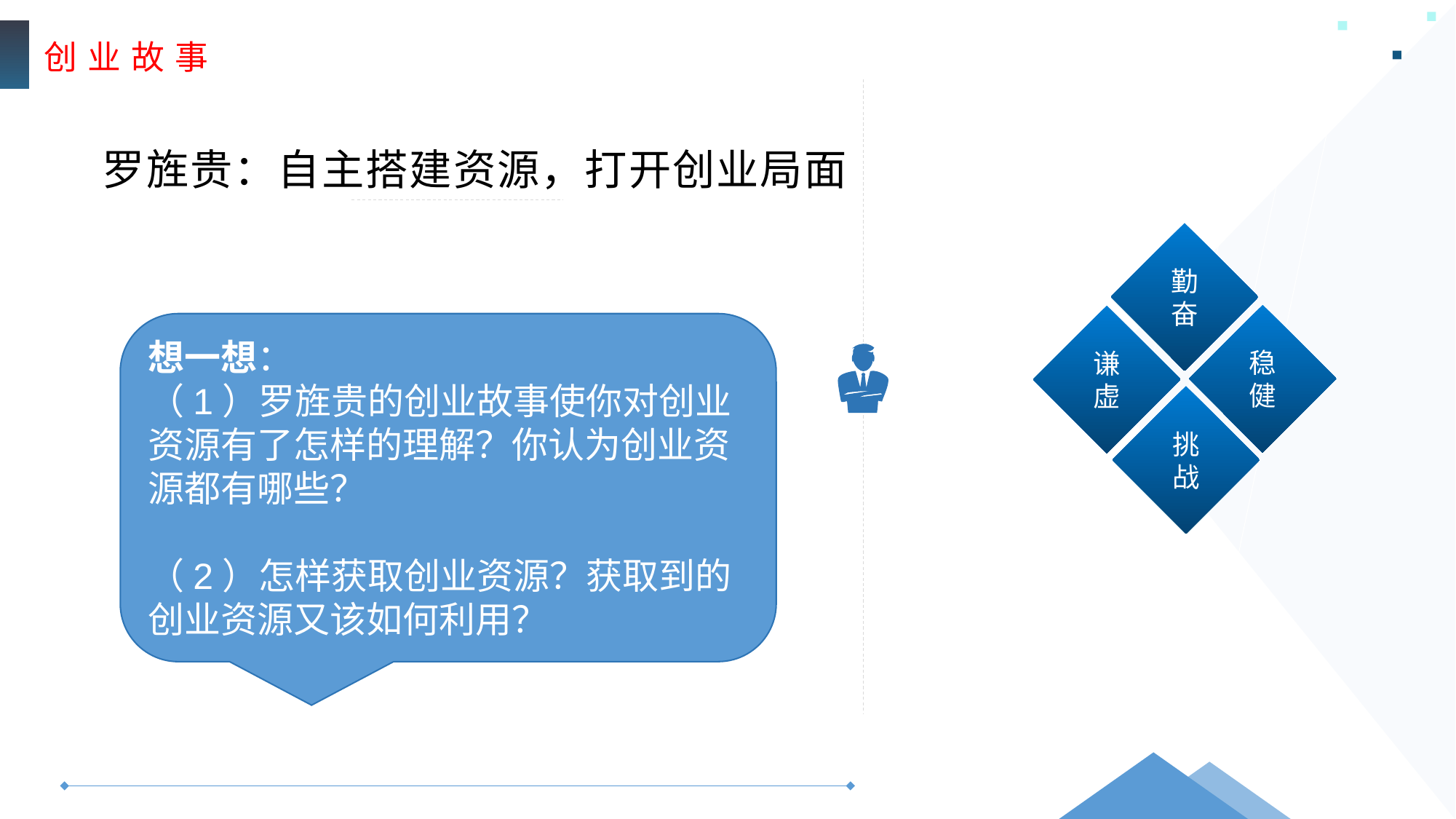

创 业 故 事

罗旌贵：自主搭建资源，打开创业局面
勤奋
稳健
谦虚
挑战
想一想：
（1）罗旌贵的创业故事使你对创业资源有了怎样的理解？你认为创业资
源都有哪些？

（2）怎样获取创业资源？获取到的创业资源又该如何利用？